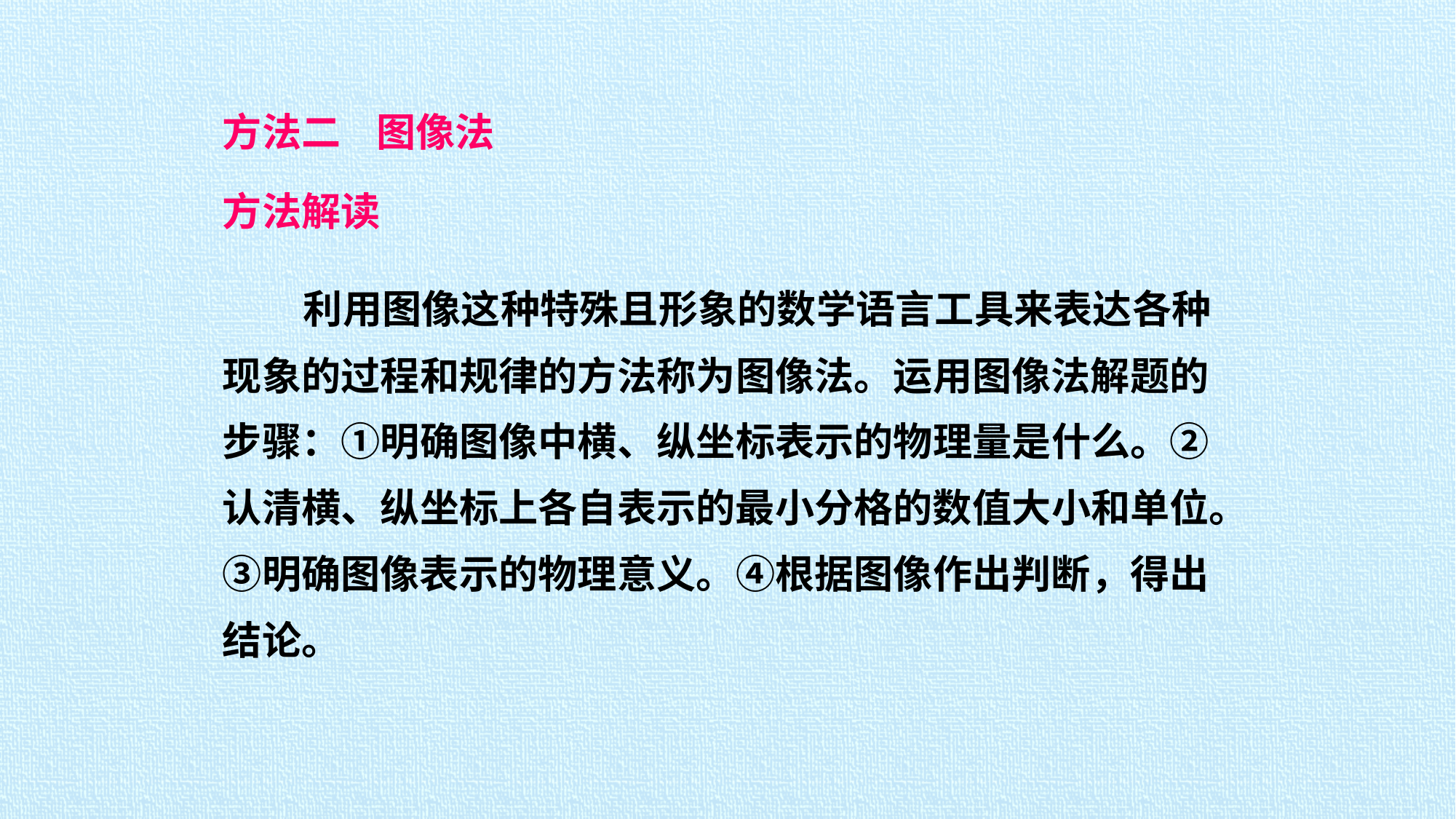

方法二    图像法
方法解读
        利用图像这种特殊且形象的数学语言工具来表达各种现象的过程和规律的方法称为图像法。运用图像法解题的步骤：①明确图像中横、纵坐标表示的物理量是什么。②认清横、纵坐标上各自表示的最小分格的数值大小和单位。③明确图像表示的物理意义。④根据图像作出判断，得出结论。